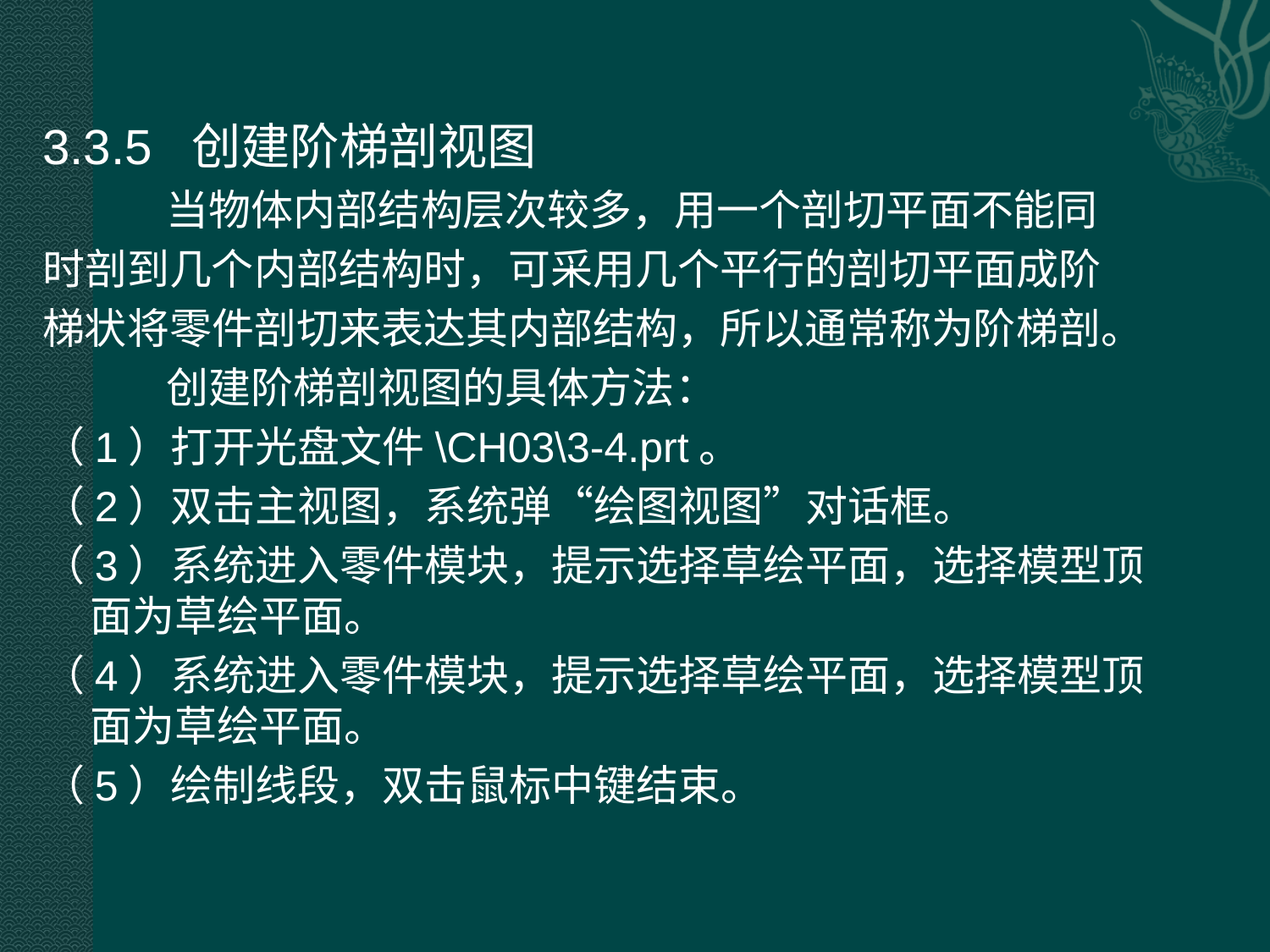

3.3.5  创建阶梯剖视图
            当物体内部结构层次较多，用一个剖切平面不能同
时剖到几个内部结构时，可采用几个平行的剖切平面成阶
梯状将零件剖切来表达其内部结构，所以通常称为阶梯剖。
            创建阶梯剖视图的具体方法：
（1）打开光盘文件\CH03\3-4.prt。
（2）双击主视图，系统弹“绘图视图”对话框。
（3）系统进入零件模块，提示选择草绘平面，选择模型顶面为草绘平面。
（4）系统进入零件模块，提示选择草绘平面，选择模型顶面为草绘平面。
（5）绘制线段，双击鼠标中键结束。